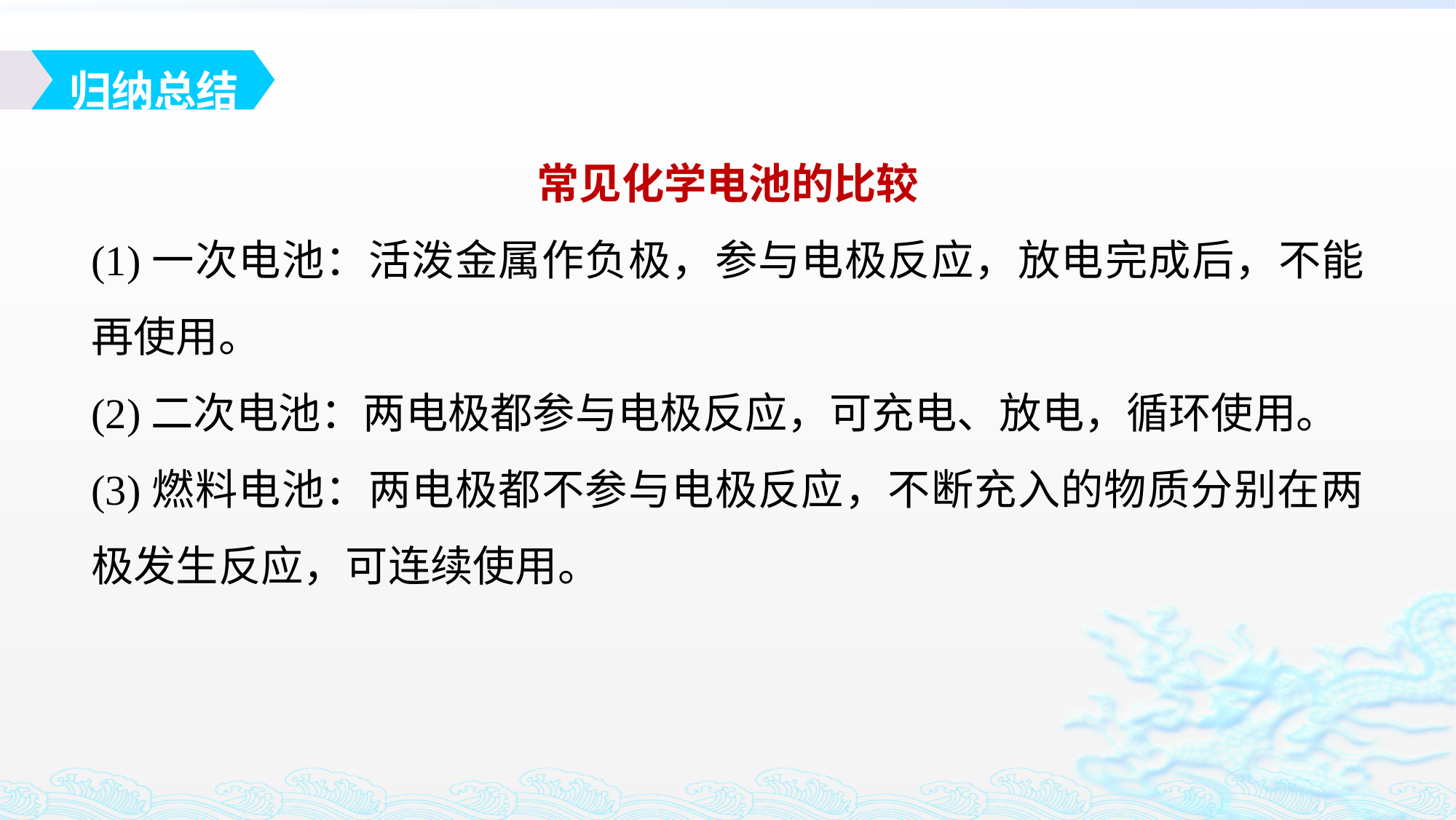

归纳总结

常见化学电池的比较
(1)一次电池：活泼金属作负极，参与电极反应，放电完成后，不能再使用。
(2)二次电池：两电极都参与电极反应，可充电、放电，循环使用。
(3)燃料电池：两电极都不参与电极反应，不断充入的物质分别在两极发生反应，可连续使用。